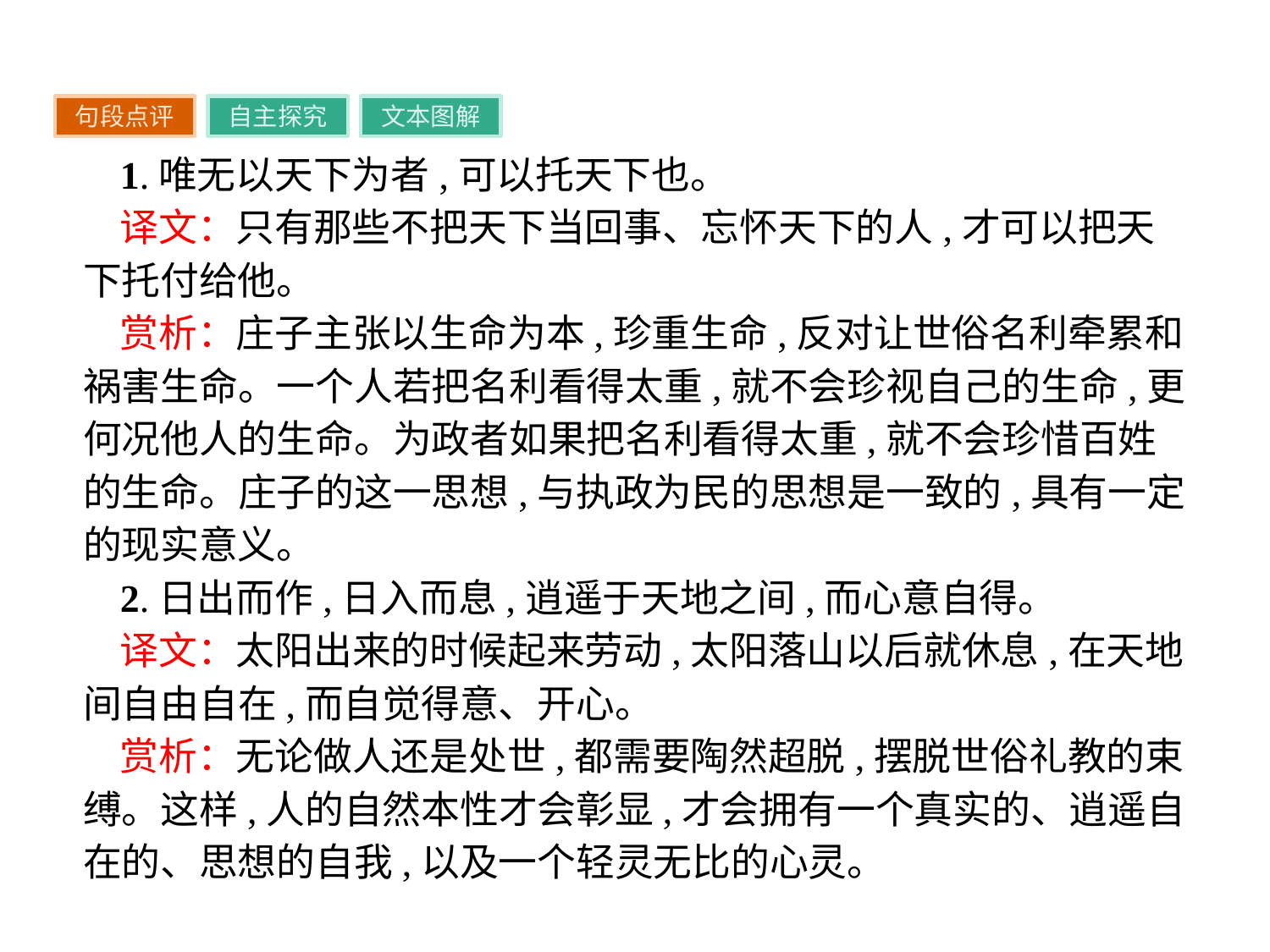

句段点评
自主探究
文本图解
1.唯无以天下为者,可以托天下也。
译文：只有那些不把天下当回事、忘怀天下的人,才可以把天下托付给他。
赏析：庄子主张以生命为本,珍重生命,反对让世俗名利牵累和祸害生命。一个人若把名利看得太重,就不会珍视自己的生命,更何况他人的生命。为政者如果把名利看得太重,就不会珍惜百姓的生命。庄子的这一思想,与执政为民的思想是一致的,具有一定的现实意义。
2.日出而作,日入而息,逍遥于天地之间,而心意自得。
译文：太阳出来的时候起来劳动,太阳落山以后就休息,在天地间自由自在,而自觉得意、开心。
赏析：无论做人还是处世,都需要陶然超脱,摆脱世俗礼教的束缚。这样,人的自然本性才会彰显,才会拥有一个真实的、逍遥自在的、思想的自我,以及一个轻灵无比的心灵。